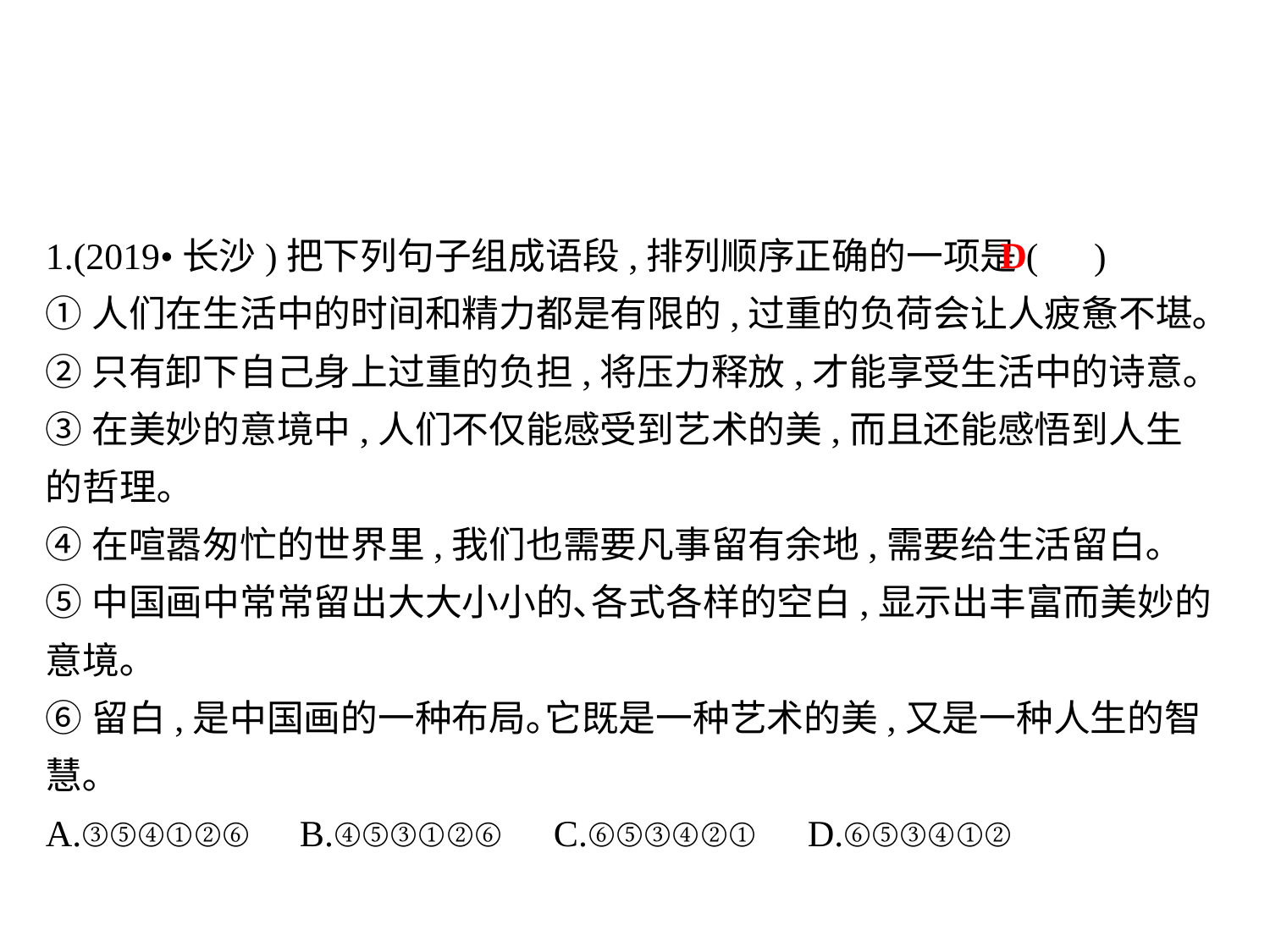

1.(2019•长沙)把下列句子组成语段,排列顺序正确的一项是(      )
①人们在生活中的时间和精力都是有限的,过重的负荷会让人疲惫不堪｡
②只有卸下自己身上过重的负担,将压力释放,才能享受生活中的诗意｡
③在美妙的意境中,人们不仅能感受到艺术的美,而且还能感悟到人生的哲理｡
④在喧嚣匆忙的世界里,我们也需要凡事留有余地,需要给生活留白｡
⑤中国画中常常留出大大小小的､各式各样的空白,显示出丰富而美妙的意境｡
⑥留白,是中国画的一种布局｡它既是一种艺术的美,又是一种人生的智慧｡
A.③⑤④①②⑥	B.④⑤③①②⑥	C.⑥⑤③④②①	D.⑥⑤③④①②
D